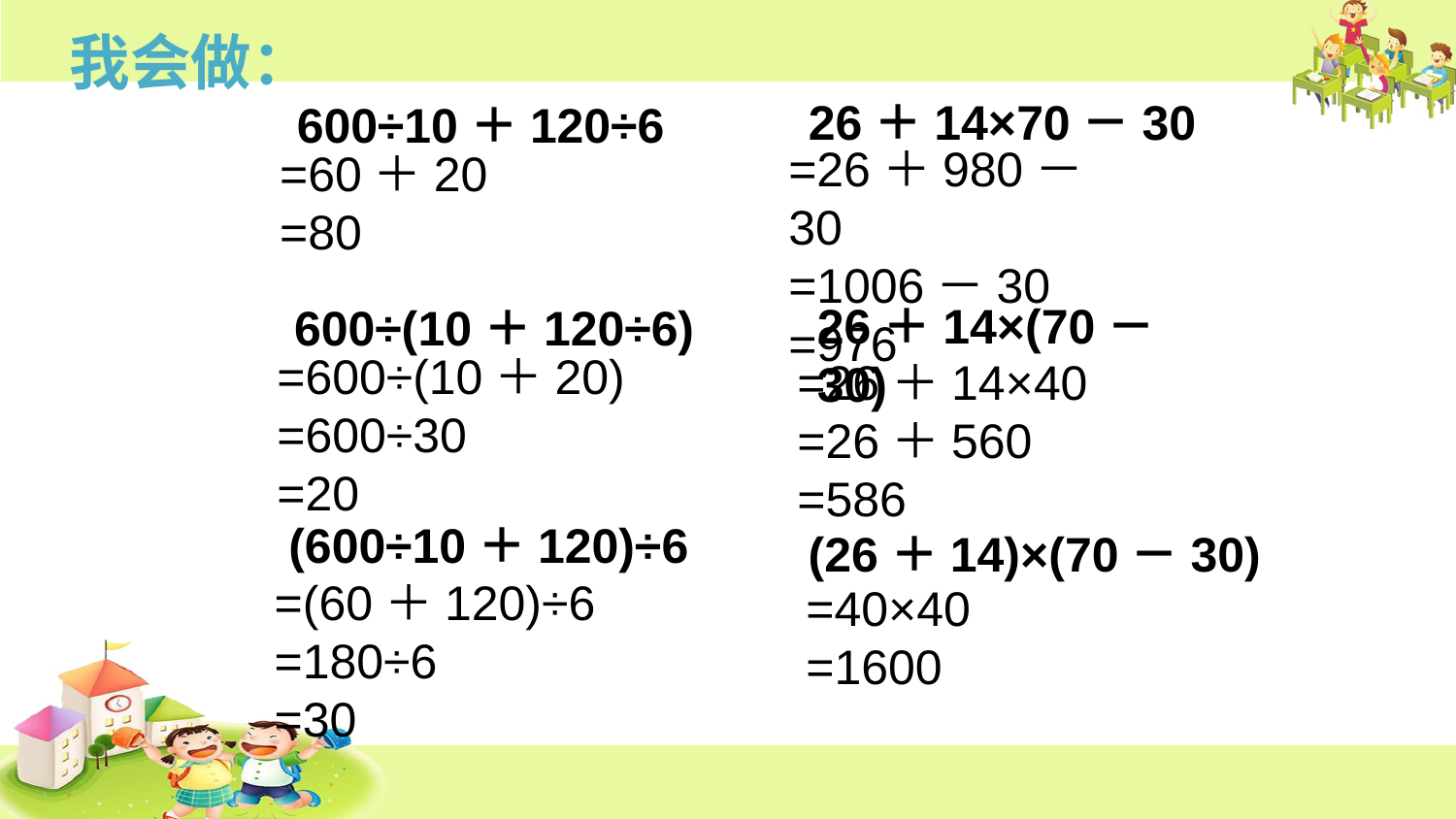

我会做：
26＋14×70－30
600÷10＋120÷6
=26＋980－30
=1006－30
=976
=60＋20
=80
26＋14×(70－30)
600÷(10＋120÷6)
=600÷(10＋20)
=600÷30
=20
=26＋14×40
=26＋560
=586
(600÷10＋120)÷6
(26＋14)×(70－30)
=(60＋120)÷6
=180÷6
=30
=40×40
=1600